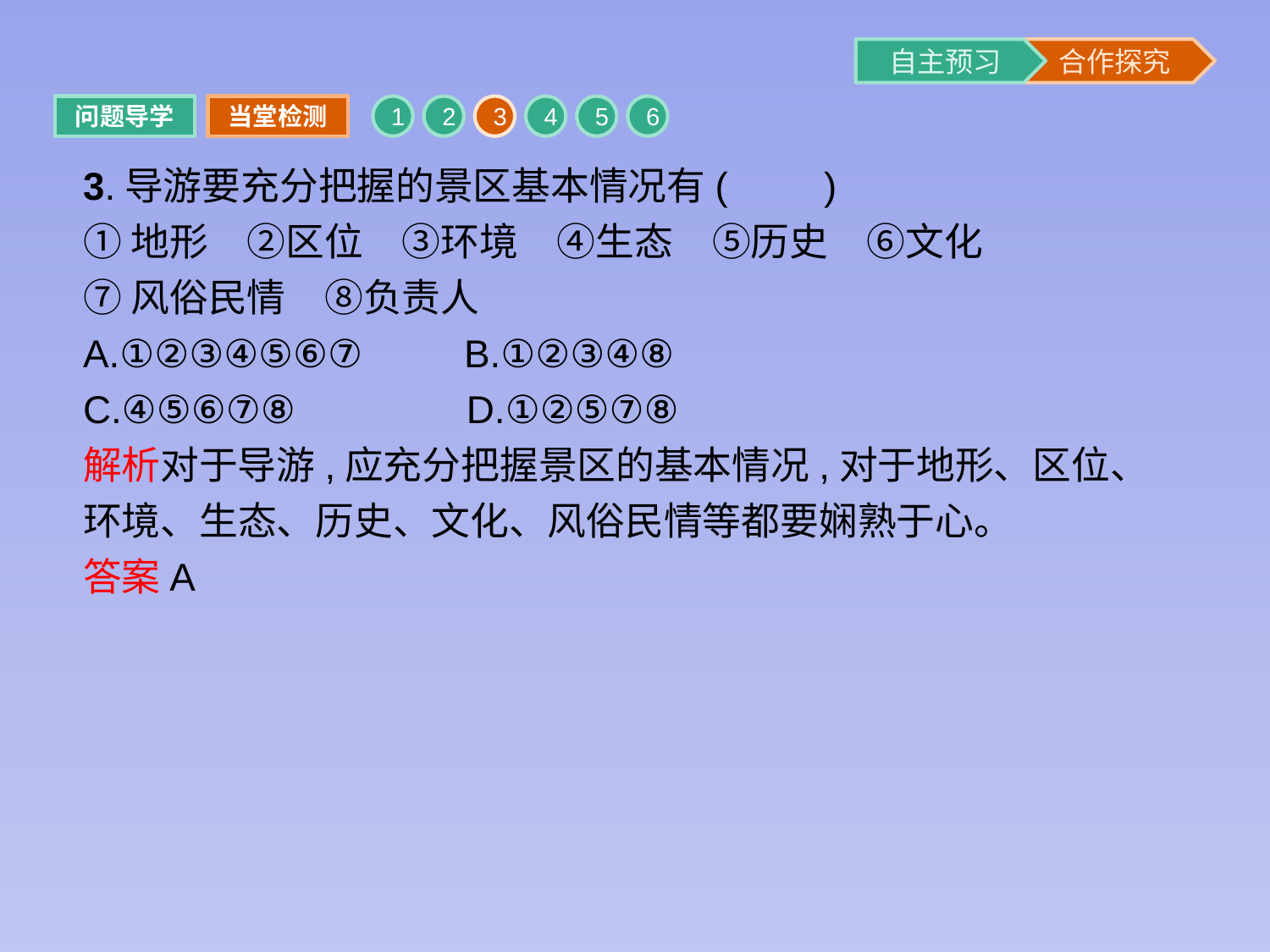

问题导学
当堂检测
1
2
3
4
5
6
3.导游要充分把握的景区基本情况有(　　)
①地形　②区位　③环境　④生态　⑤历史　⑥文化
⑦风俗民情　⑧负责人
A.①②③④⑤⑥⑦	B.①②③④⑧
C.④⑤⑥⑦⑧	            D.①②⑤⑦⑧
解析对于导游,应充分把握景区的基本情况,对于地形、区位、环境、生态、历史、文化、风俗民情等都要娴熟于心。
答案A